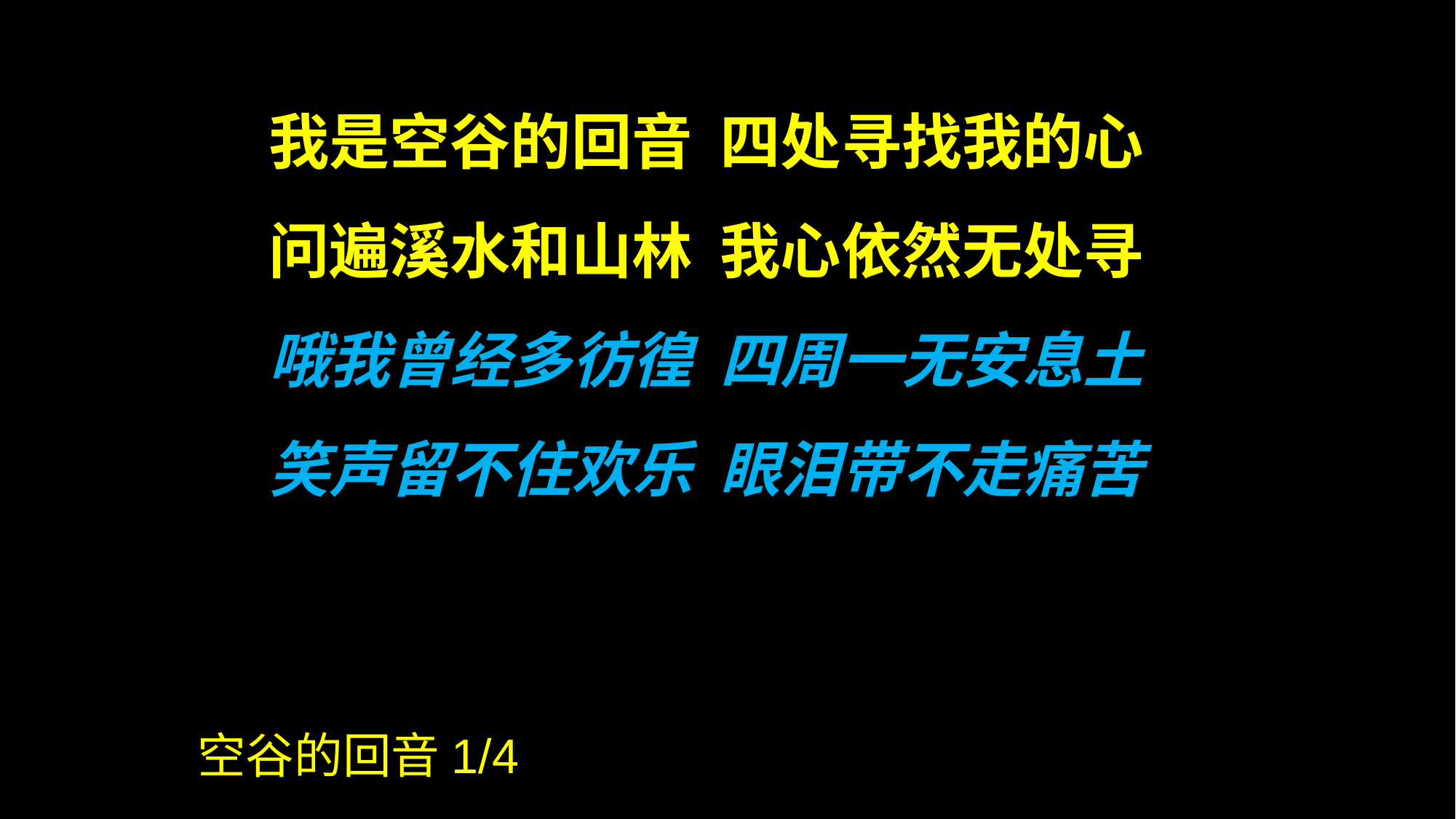

我是空谷的回音  四处寻找我的心
问遍溪水和山林  我心依然无处寻
哦我曾经多彷徨  四周一无安息土
笑声留不住欢乐  眼泪带不走痛苦
空谷的回音1/4